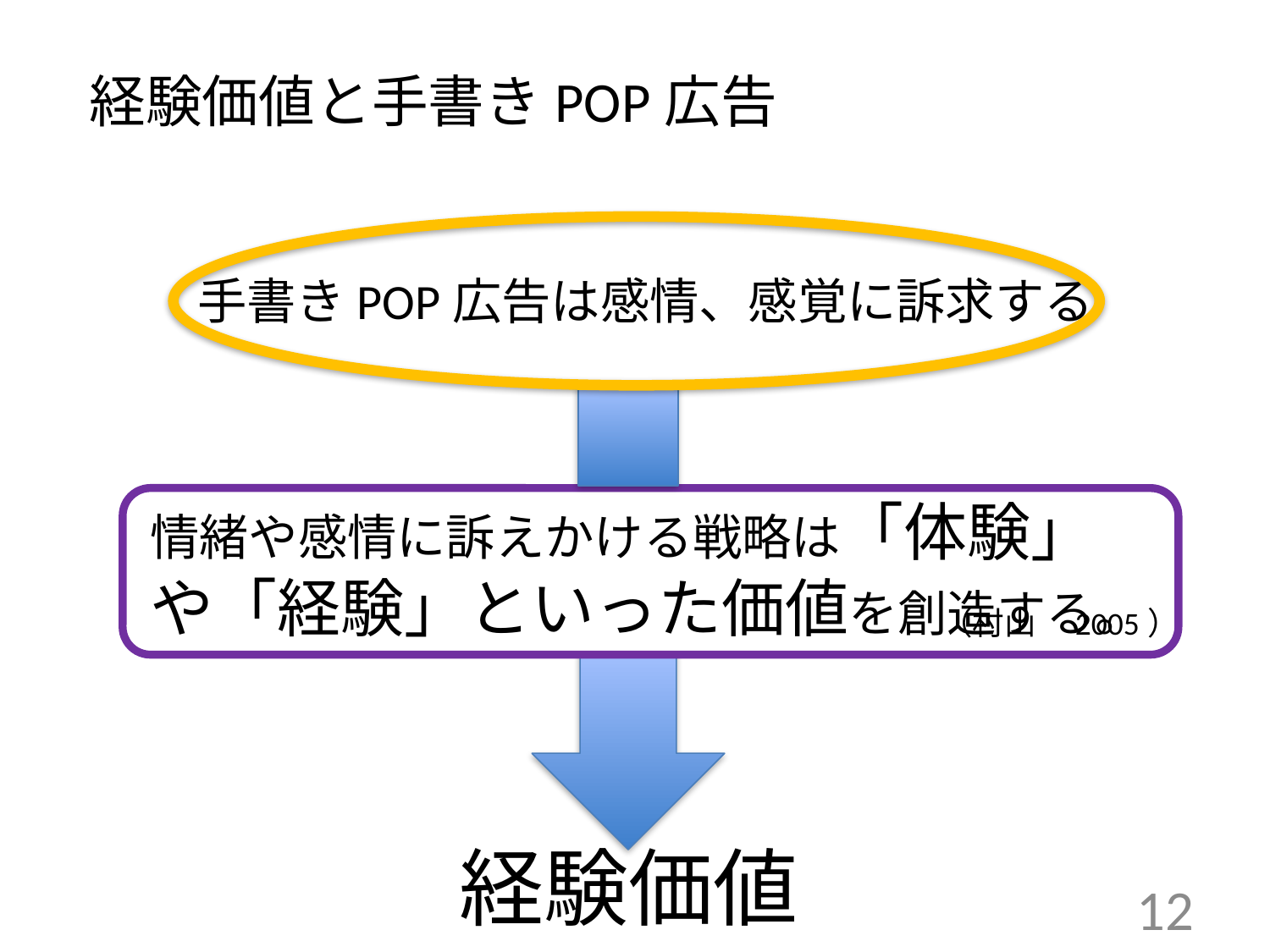

# 経験価値と手書きPOP広告

手書きPOP広告は感情、感覚に訴求する

情緒や感情に訴えかける戦略は「体験」や「経験」といった価値を創造する。

　（村山　2005）

経験価値
12